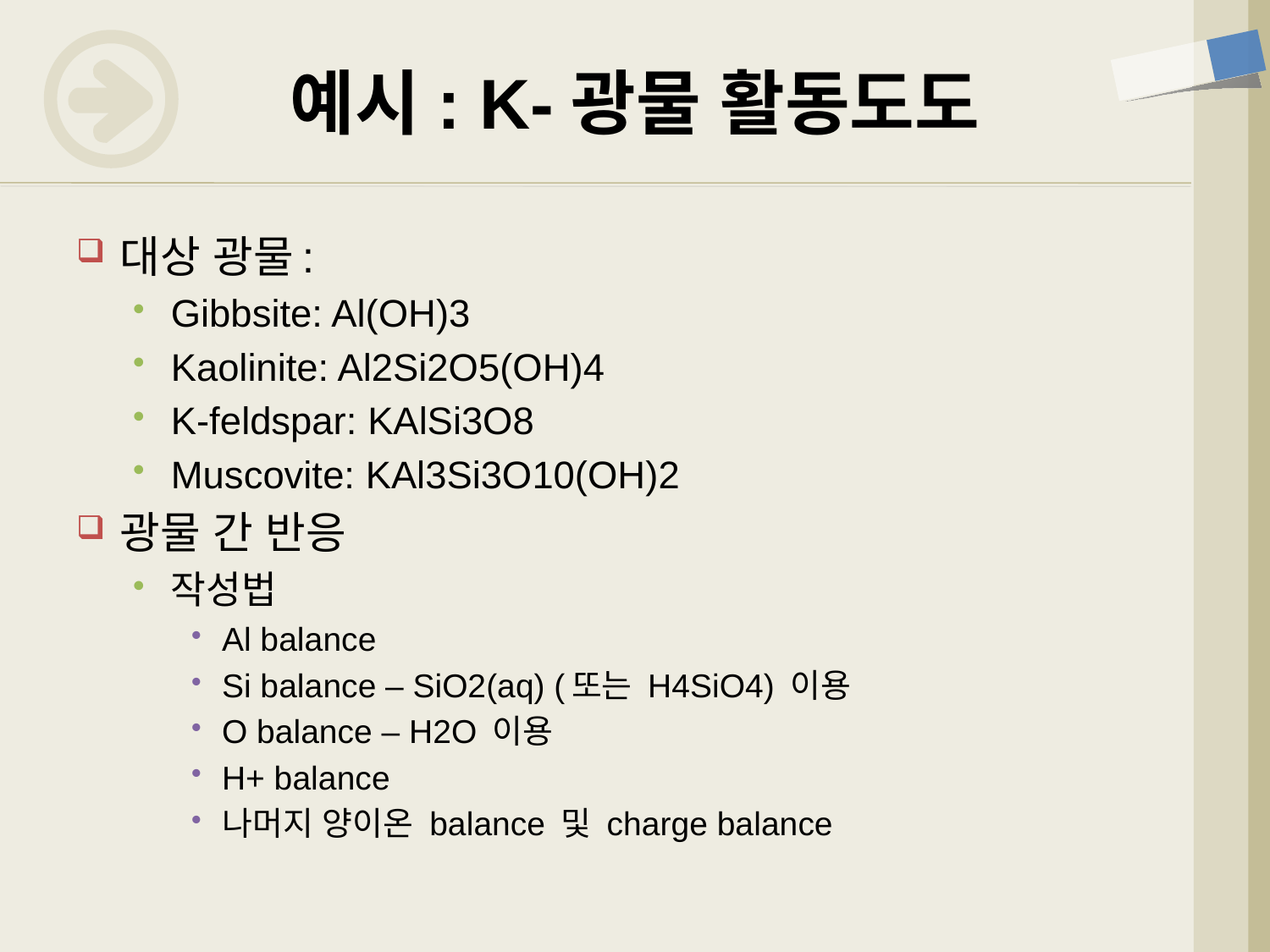

# 예시: K-광물 활동도도
대상 광물:
Gibbsite: Al(OH)3
Kaolinite: Al2Si2O5(OH)4
K-feldspar: KAlSi3O8
Muscovite: KAl3Si3O10(OH)2
광물 간 반응
작성법
Al balance
Si balance – SiO2(aq) (또는 H4SiO4) 이용
O balance – H2O 이용
H+ balance
나머지 양이온 balance 및 charge balance